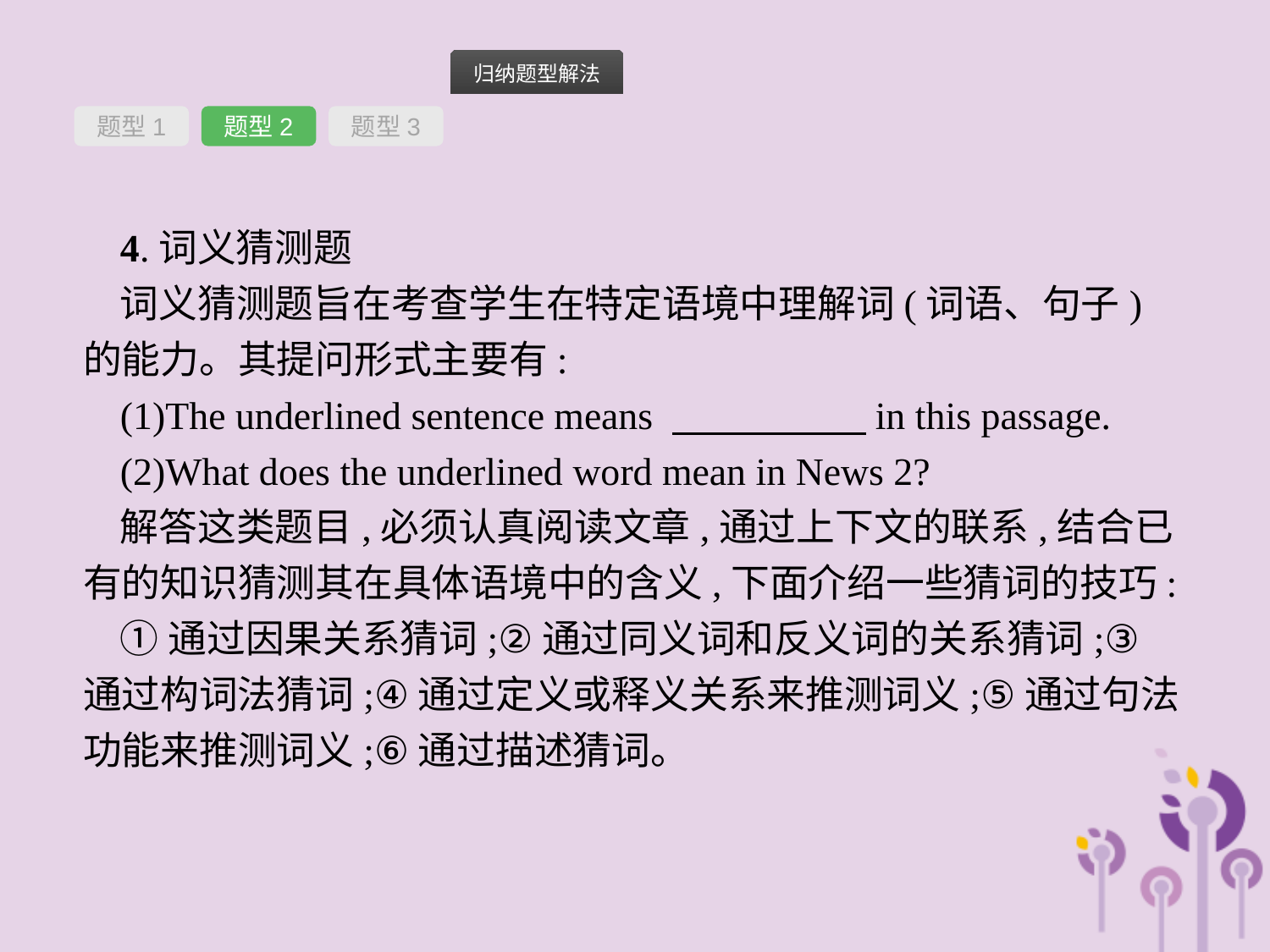

题型1
题型2
题型3
4.词义猜测题
词义猜测题旨在考查学生在特定语境中理解词(词语、句子)的能力。其提问形式主要有:
(1)The underlined sentence means 　　　　　in this passage.
(2)What does the underlined word mean in News 2?
解答这类题目,必须认真阅读文章,通过上下文的联系,结合已有的知识猜测其在具体语境中的含义,下面介绍一些猜词的技巧:
①通过因果关系猜词;②通过同义词和反义词的关系猜词;③通过构词法猜词;④通过定义或释义关系来推测词义;⑤通过句法功能来推测词义;⑥通过描述猜词。